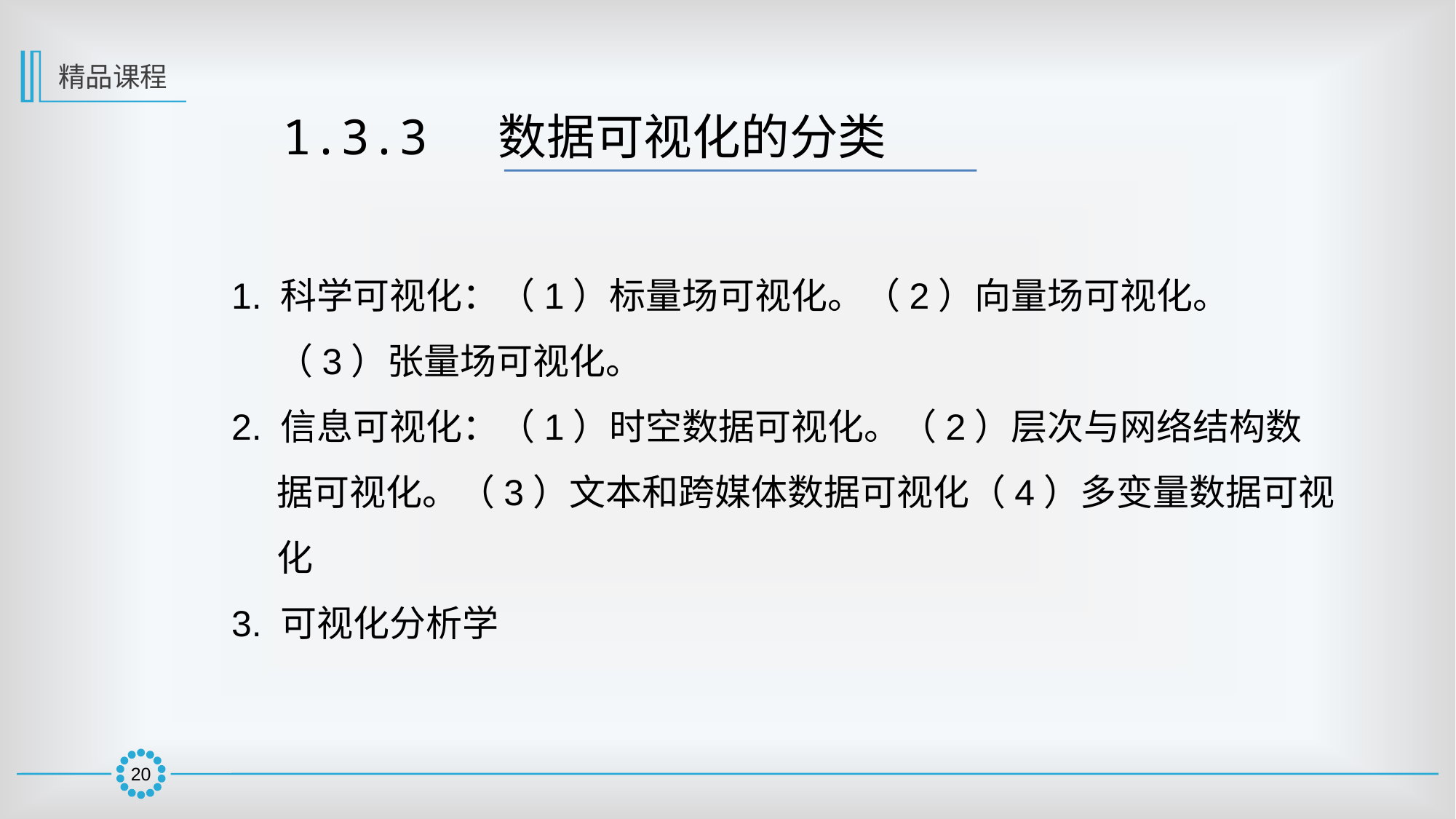

精品课程
1.3.3  数据可视化的分类

1. 科学可视化：（1）标量场可视化。（2）向量场可视化。（3）张量场可视化。
2. 信息可视化：（1）时空数据可视化。（2）层次与网络结构数据可视化。（3）文本和跨媒体数据可视化（4）多变量数据可视化
3. 可视化分析学

20